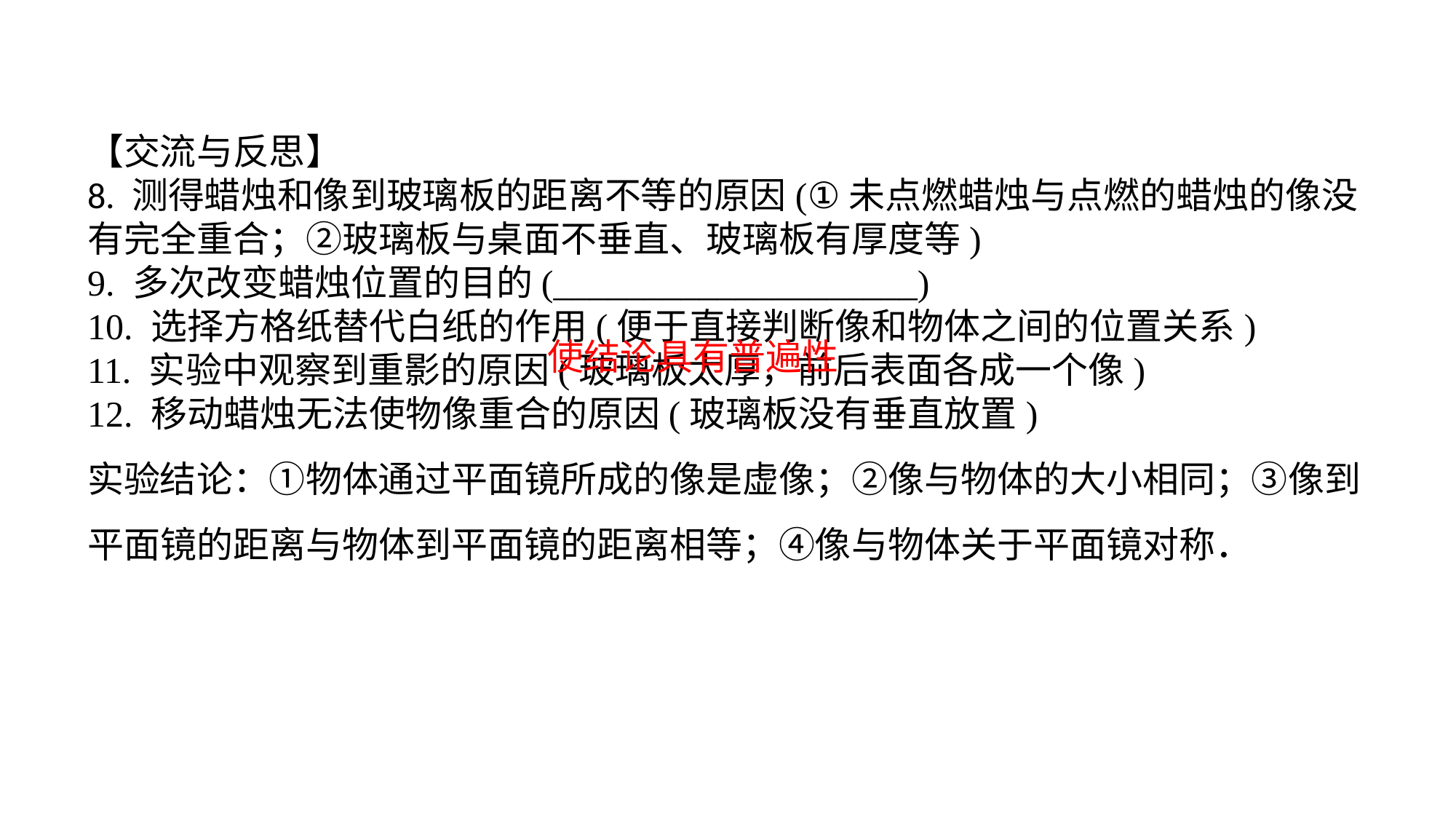

【交流与反思】8. 测得蜡烛和像到玻璃板的距离不等的原因(①未点燃蜡烛与点燃的蜡烛的像没有完全重合；②玻璃板与桌面不垂直、玻璃板有厚度等)9. 多次改变蜡烛位置的目的(____________________)10. 选择方格纸替代白纸的作用(便于直接判断像和物体之间的位置关系)11. 实验中观察到重影的原因(玻璃板太厚，前后表面各成一个像)12. 移动蜡烛无法使物像重合的原因(玻璃板没有垂直放置)实验结论：①物体通过平面镜所成的像是虚像；②像与物体的大小相同；③像到平面镜的距离与物体到平面镜的距离相等；④像与物体关于平面镜对称．
使结论具有普遍性